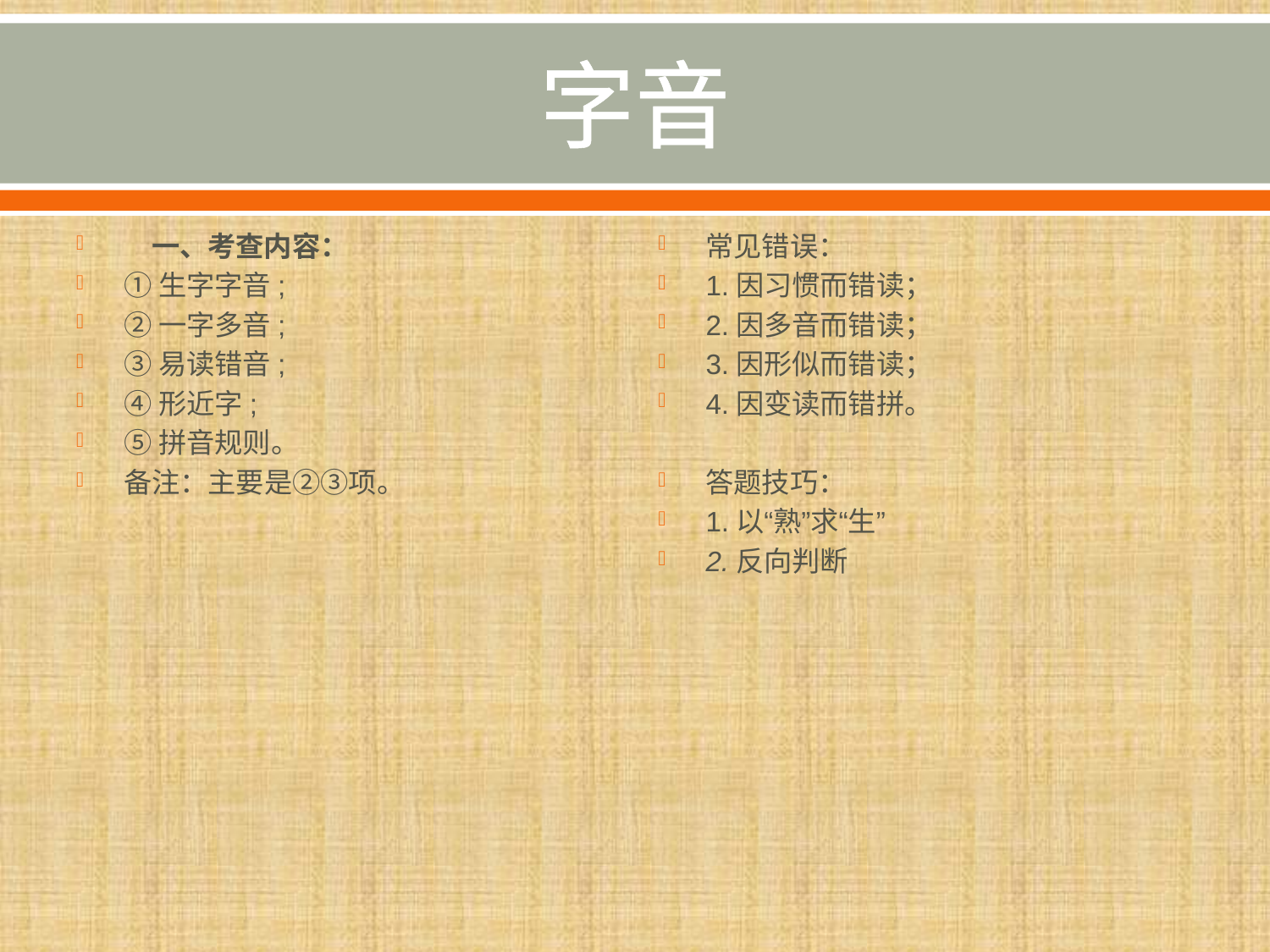

# 字音
　一、考查内容：
①生字字音;
②一字多音;
③易读错音;
④形近字;
⑤拼音规则。
备注：主要是②③项。

常见错误：
1.因习惯而错读；
2.因多音而错读；
3.因形似而错读；
4.因变读而错拼。

答题技巧：
1.以“熟”求“生”
2.反向判断